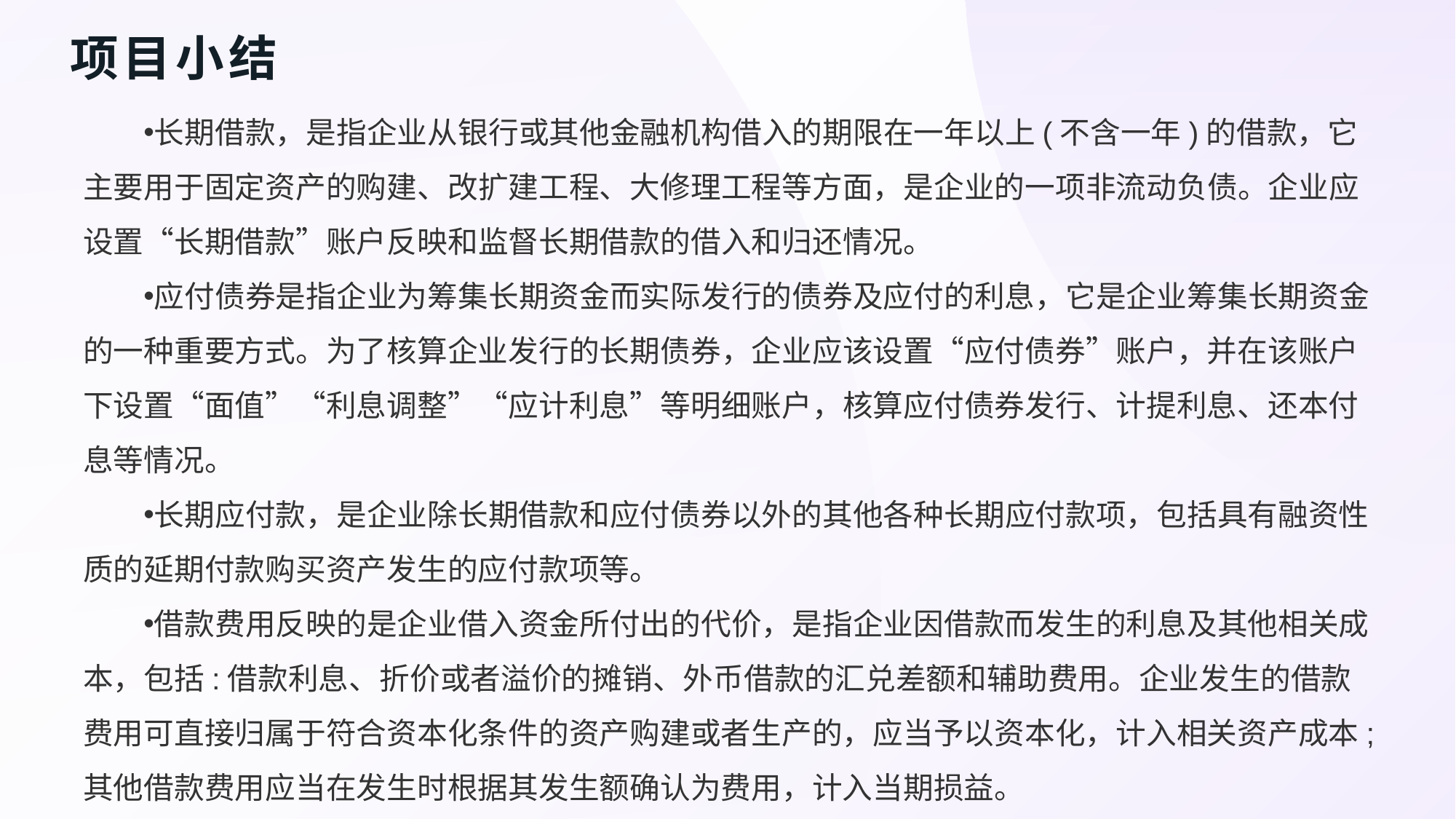

# 项目小结
长期借款，是指企业从银行或其他金融机构借入的期限在一年以上(不含一年)的借款，它主要用于固定资产的购建、改扩建工程、大修理工程等方面，是企业的一项非流动负债。企业应设置“长期借款”账户反映和监督长期借款的借入和归还情况。
应付债券是指企业为筹集长期资金而实际发行的债券及应付的利息，它是企业筹集长期资金的一种重要方式。为了核算企业发行的长期债券，企业应该设置“应付债券”账户，并在该账户下设置“面值”“利息调整”“应计利息”等明细账户，核算应付债券发行、计提利息、还本付息等情况。
长期应付款，是企业除长期借款和应付债券以外的其他各种长期应付款项，包括具有融资性质的延期付款购买资产发生的应付款项等。
借款费用反映的是企业借入资金所付出的代价，是指企业因借款而发生的利息及其他相关成本，包括:借款利息、折价或者溢价的摊销、外币借款的汇兑差额和辅助费用。企业发生的借款费用可直接归属于符合资本化条件的资产购建或者生产的，应当予以资本化，计入相关资产成本;其他借款费用应当在发生时根据其发生额确认为费用，计入当期损益。